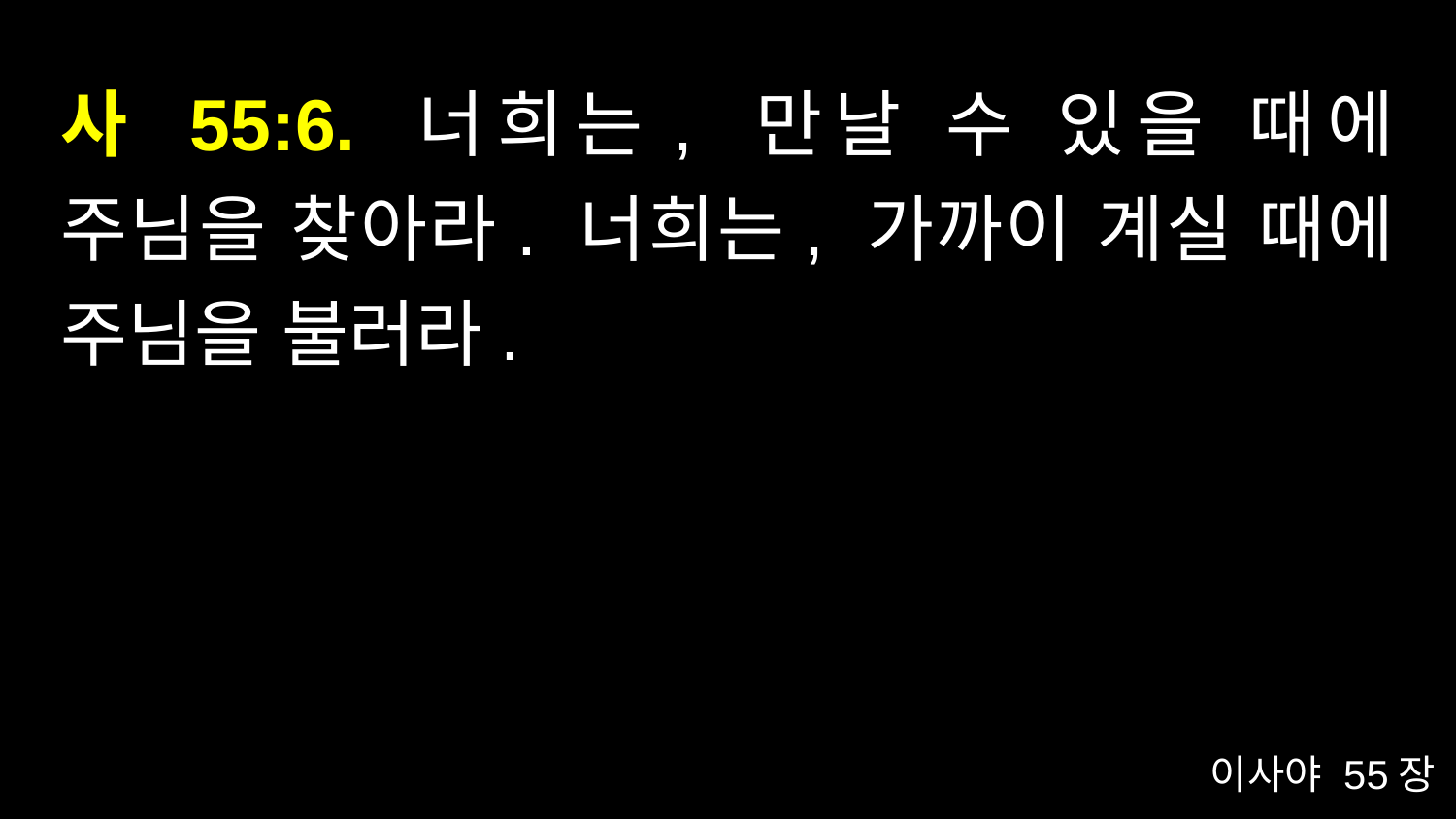

# 사 55:6. 너희는, 만날 수 있을 때에 주님을 찾아라. 너희는, 가까이 계실 때에 주님을 불러라.
이사야 55장